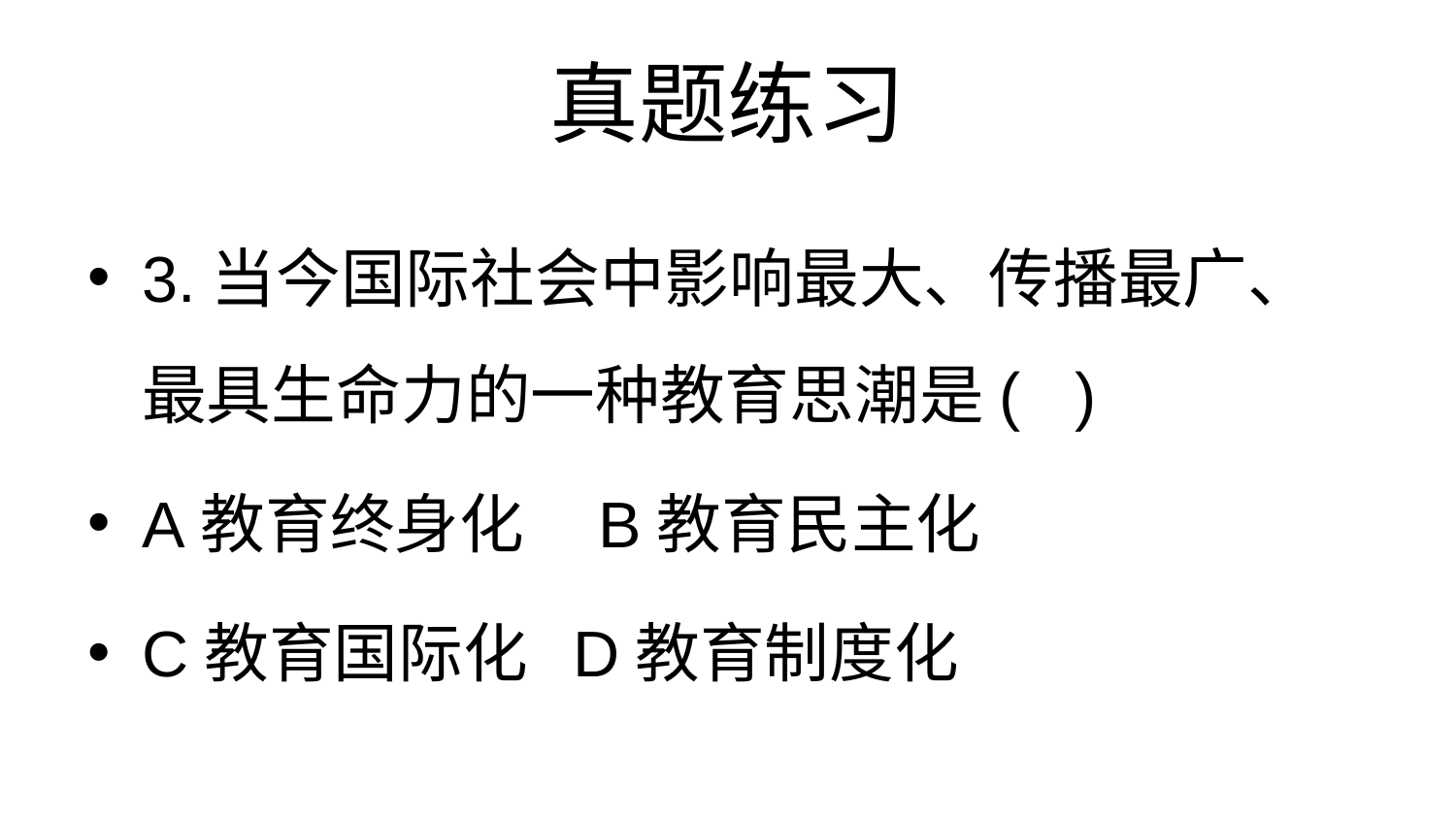

# 真题练习
3.当今国际社会中影响最大、传播最广、最具生命力的一种教育思潮是(   )
A教育终身化    B教育民主化
C教育国际化  D教育制度化